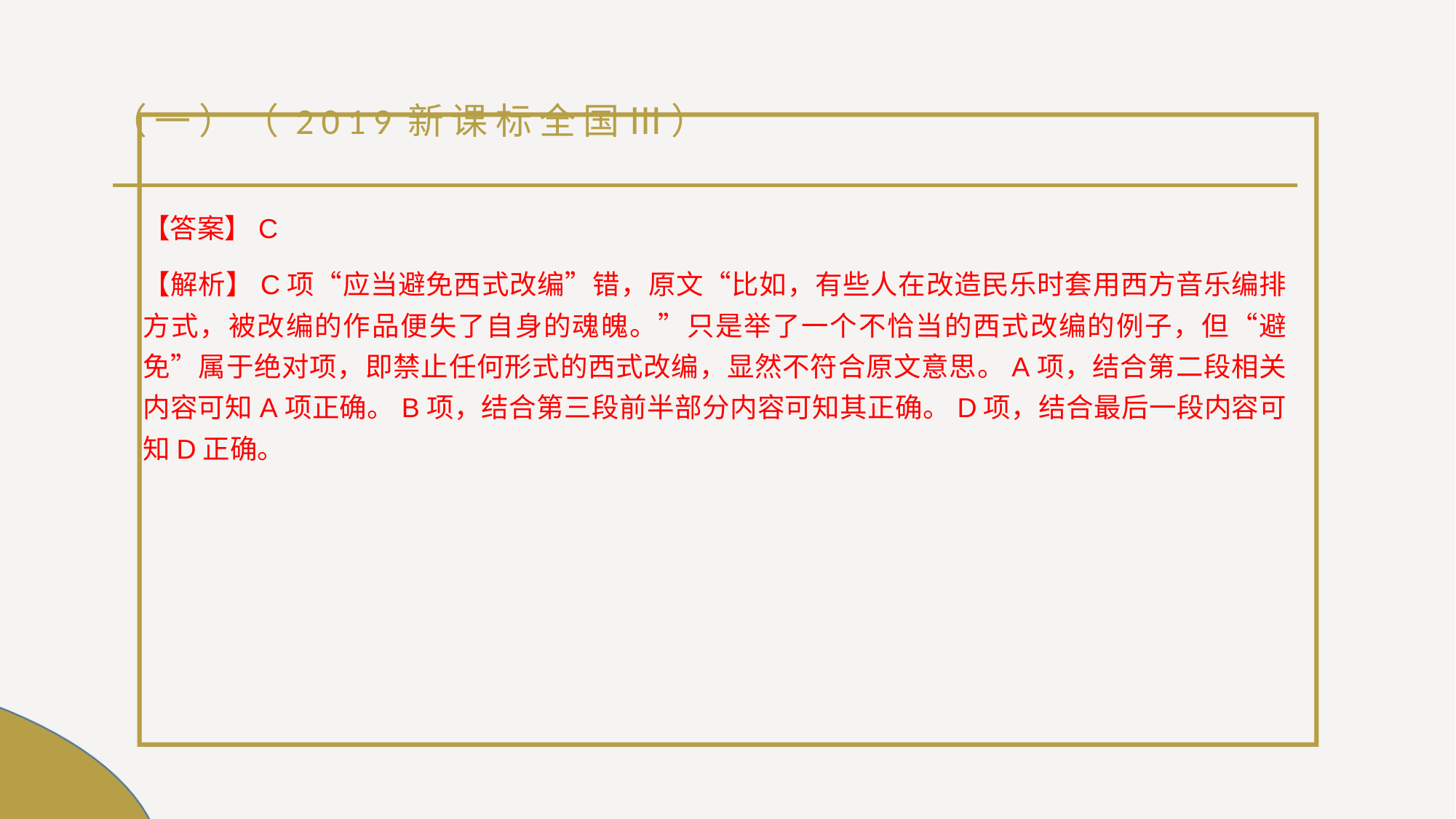

# （一）（2019新课标全国Ⅲ）
【答案】C
【解析】C项“应当避免西式改编”错，原文“比如，有些人在改造民乐时套用西方音乐编排方式，被改编的作品便失了自身的魂魄。”只是举了一个不恰当的西式改编的例子，但“避免”属于绝对项，即禁止任何形式的西式改编，显然不符合原文意思。A项，结合第二段相关内容可知A项正确。B项，结合第三段前半部分内容可知其正确。D项，结合最后一段内容可知D正确。